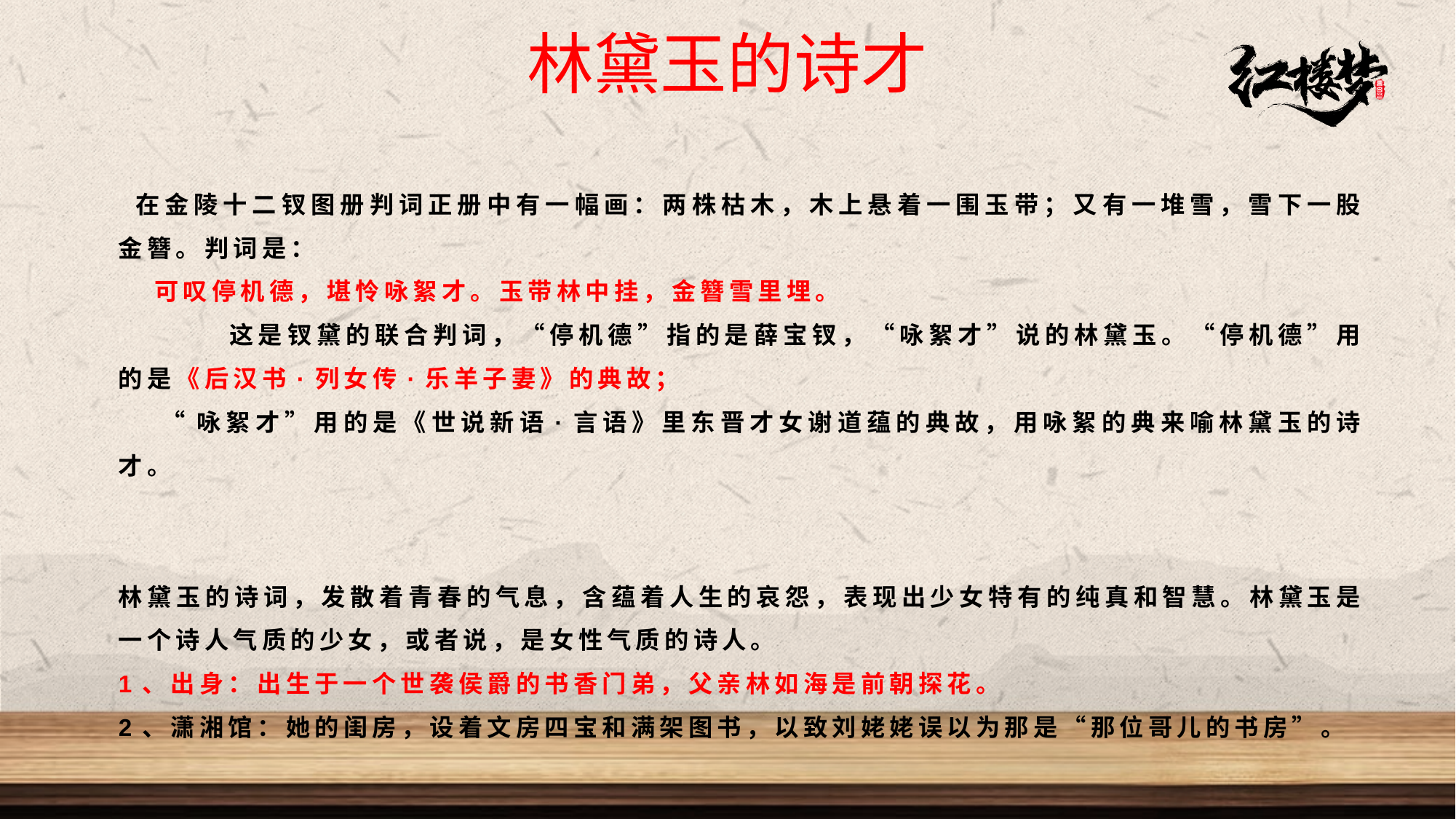

林黛玉的诗才

 在金陵十二钗图册判词正册中有一幅画：两株枯木，木上悬着一围玉带；又有一堆雪，雪下一股金簪。判词是：
   可叹停机德，堪怜咏絮才。玉带林中挂，金簪雪里埋。
          这是钗黛的联合判词，“停机德”指的是薛宝钗，“咏絮才”说的林黛玉。“停机德”用的是《后汉书·列女传·乐羊子妻》的典故；
    “咏絮才”用的是《世说新语·言语》里东晋才女谢道蕴的典故，用咏絮的典来喻林黛玉的诗才。

林黛玉的诗词，发散着青春的气息，含蕴着人生的哀怨，表现出少女特有的纯真和智慧。林黛玉是一个诗人气质的少女，或者说，是女性气质的诗人。
1、出身：出生于一个世袭侯爵的书香门弟，父亲林如海是前朝探花。
2、潇湘馆：她的闺房，设着文房四宝和满架图书，以致刘姥姥误以为那是“那位哥儿的书房”。